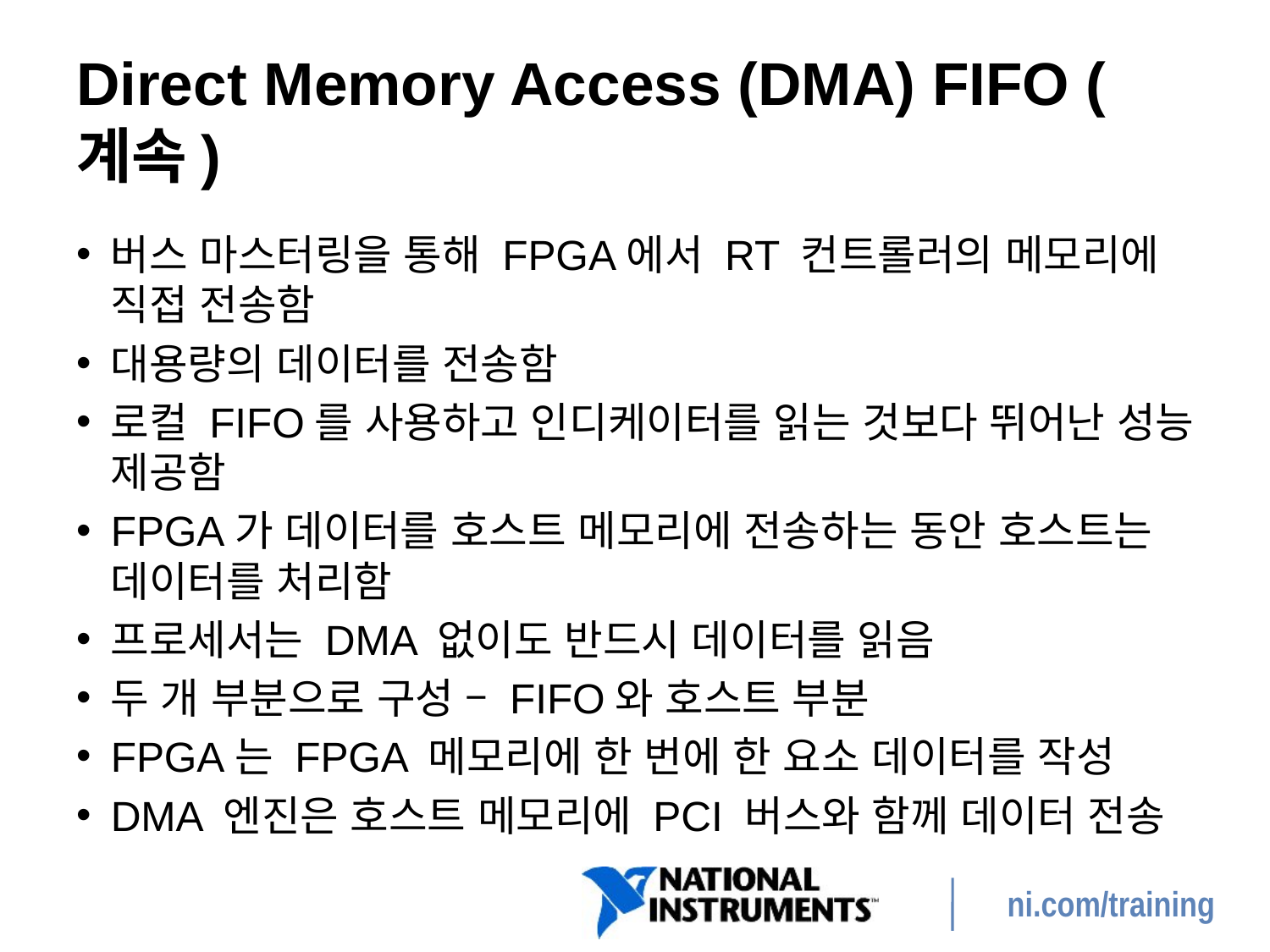

# Direct Memory Access (DMA) FIFO (계속)
버스 마스터링을 통해 FPGA에서 RT 컨트롤러의 메모리에 직접 전송함
대용량의 데이터를 전송함
로컬 FIFO를 사용하고 인디케이터를 읽는 것보다 뛰어난 성능 제공함
FPGA가 데이터를 호스트 메모리에 전송하는 동안 호스트는 데이터를 처리함
프로세서는 DMA 없이도 반드시 데이터를 읽음
두 개 부분으로 구성 – FIFO와 호스트 부분
FPGA는 FPGA 메모리에 한 번에 한 요소 데이터를 작성
DMA 엔진은 호스트 메모리에 PCI 버스와 함께 데이터 전송